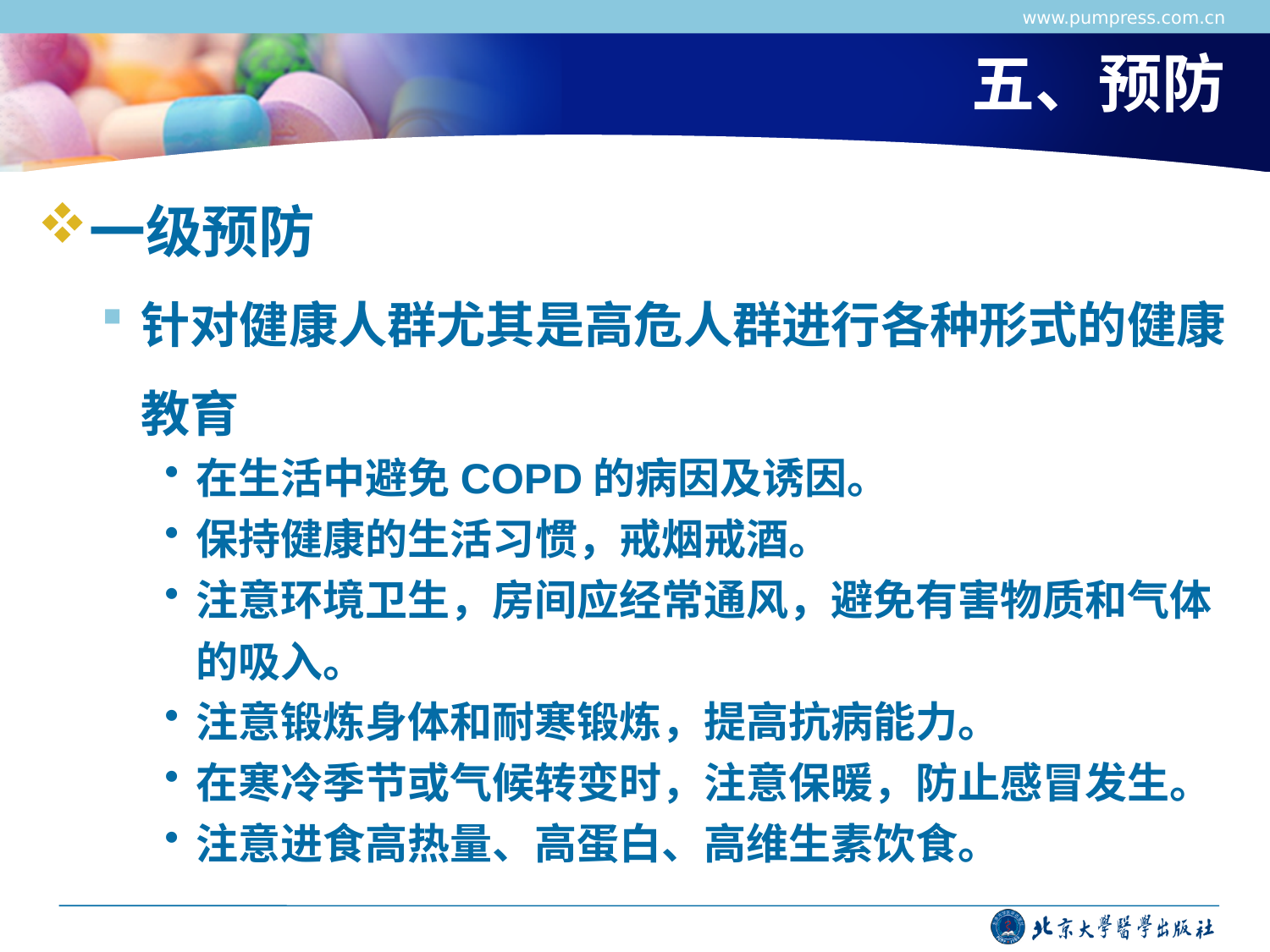

www.pumpress.com.cn
# 五、预防
一级预防
针对健康人群尤其是高危人群进行各种形式的健康教育
在生活中避免COPD的病因及诱因。
保持健康的生活习惯，戒烟戒酒。
注意环境卫生，房间应经常通风，避免有害物质和气体的吸入。
注意锻炼身体和耐寒锻炼，提高抗病能力。
在寒冷季节或气候转变时，注意保暖，防止感冒发生。
注意进食高热量、高蛋白、高维生素饮食。